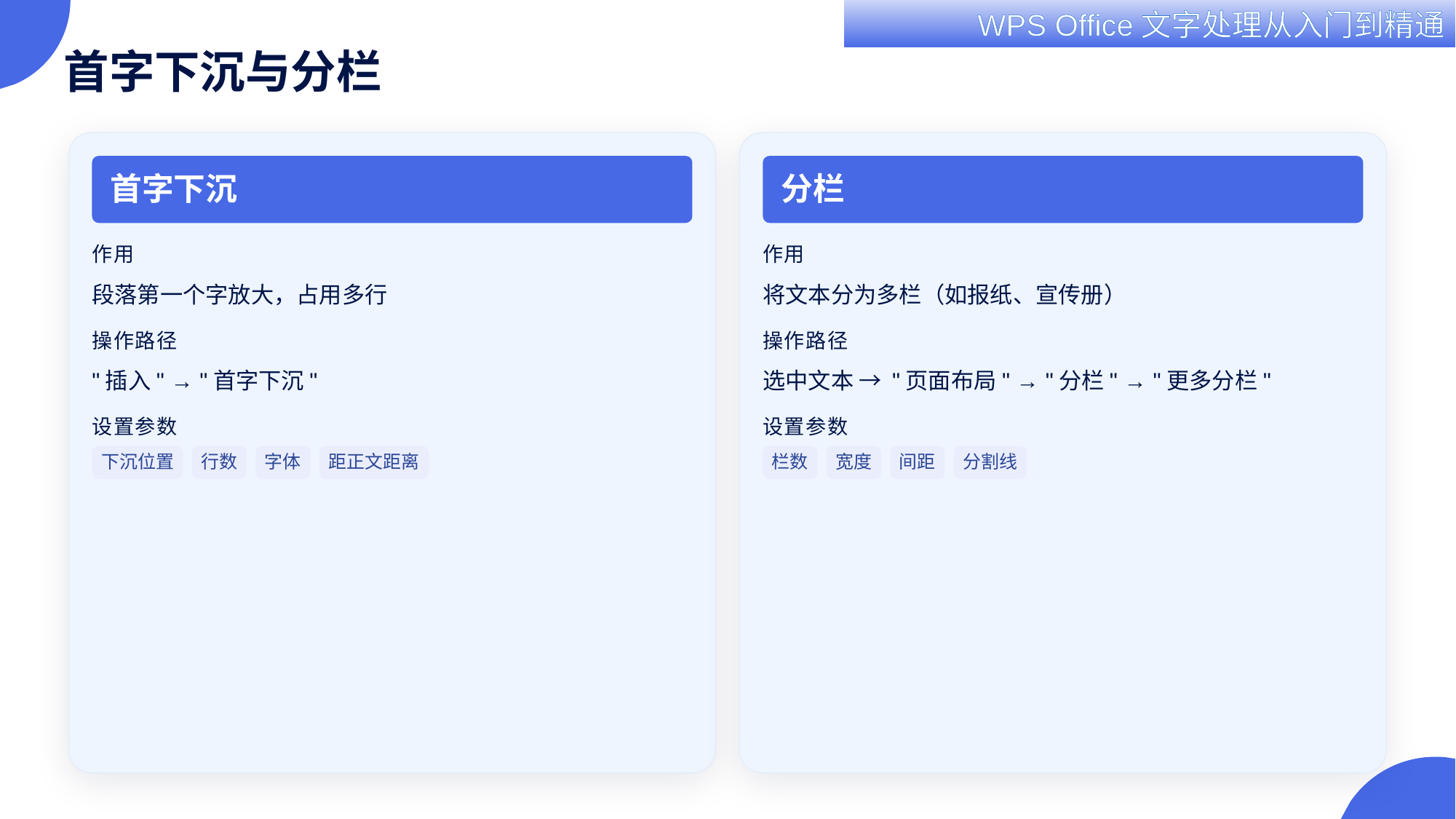

首字下沉与分栏

首字下沉
分栏
作用
作用
段落第一个字放大，占用多行
将文本分为多栏（如报纸、宣传册）
操作路径
操作路径
"插入" → "首字下沉"
选中文本 → "页面布局" → "分栏" → "更多分栏"
设置参数
设置参数

下沉位置
行数
字体
距正文距离
栏数
宽度
间距
分割线